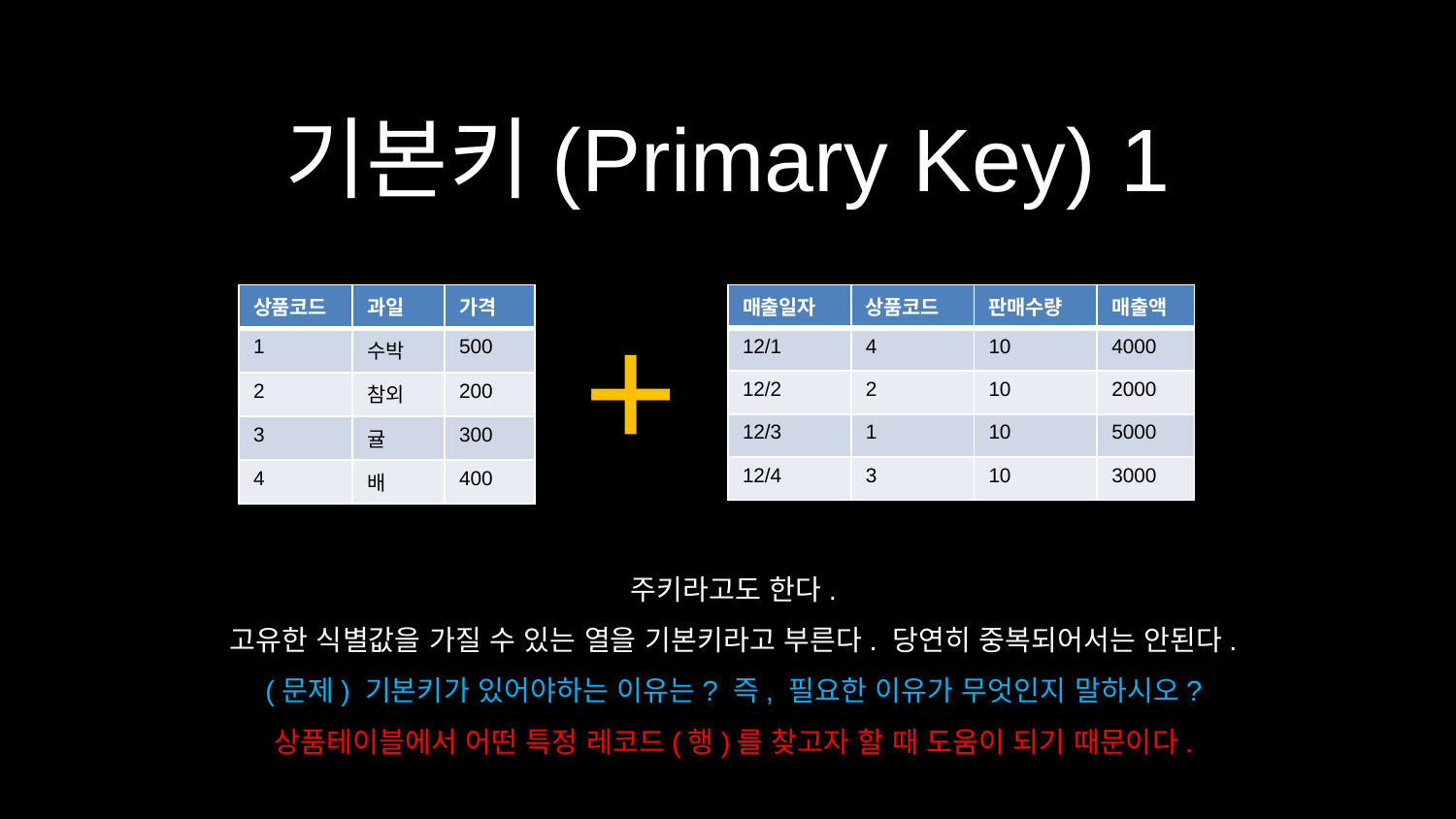

# 기본키(Primary Key) 1
+
| 상품코드 | 과일 | 가격 |
| --- | --- | --- |
| 1 | 수박 | 500 |
| 2 | 참외 | 200 |
| 3 | 귤 | 300 |
| 4 | 배 | 400 |
| 매출일자 | 상품코드 | 판매수량 | 매출액 |
| --- | --- | --- | --- |
| 12/1 | 4 | 10 | 4000 |
| 12/2 | 2 | 10 | 2000 |
| 12/3 | 1 | 10 | 5000 |
| 12/4 | 3 | 10 | 3000 |
주키라고도 한다.
고유한 식별값을 가질 수 있는 열을 기본키라고 부른다. 당연히 중복되어서는 안된다.
(문제) 기본키가 있어야하는 이유는? 즉, 필요한 이유가 무엇인지 말하시오?
상품테이블에서 어떤 특정 레코드(행)를 찾고자 할 때 도움이 되기 때문이다.